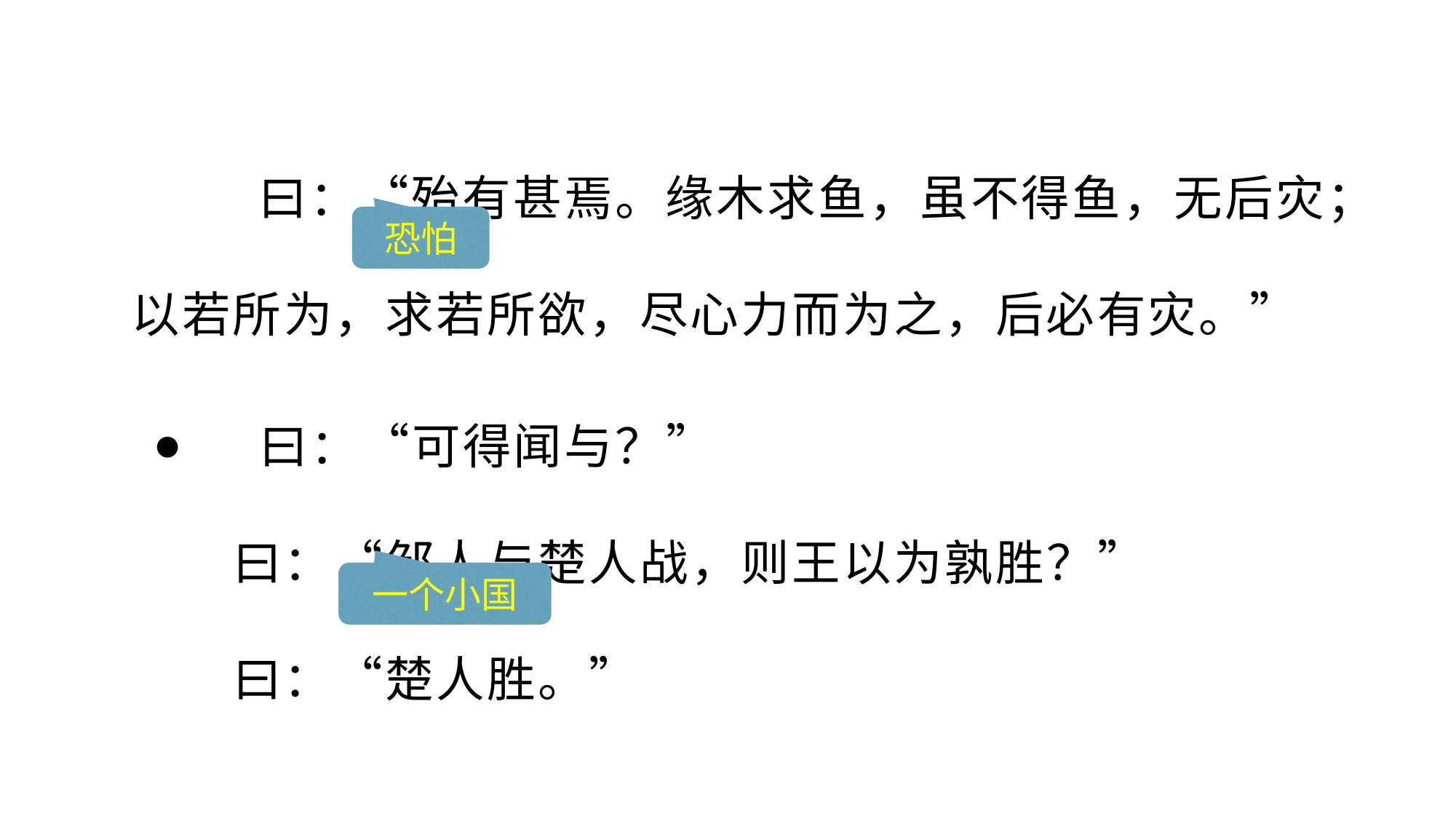

曰：“殆有甚焉。缘木求鱼，虽不得鱼，无后灾；以若所为，求若所欲，尽心力而为之，后必有灾。”
     曰：“可得闻与？”
　　曰：“邹人与楚人战，则王以为孰胜？”
　　曰：“楚人胜。”
恐怕
一个小国